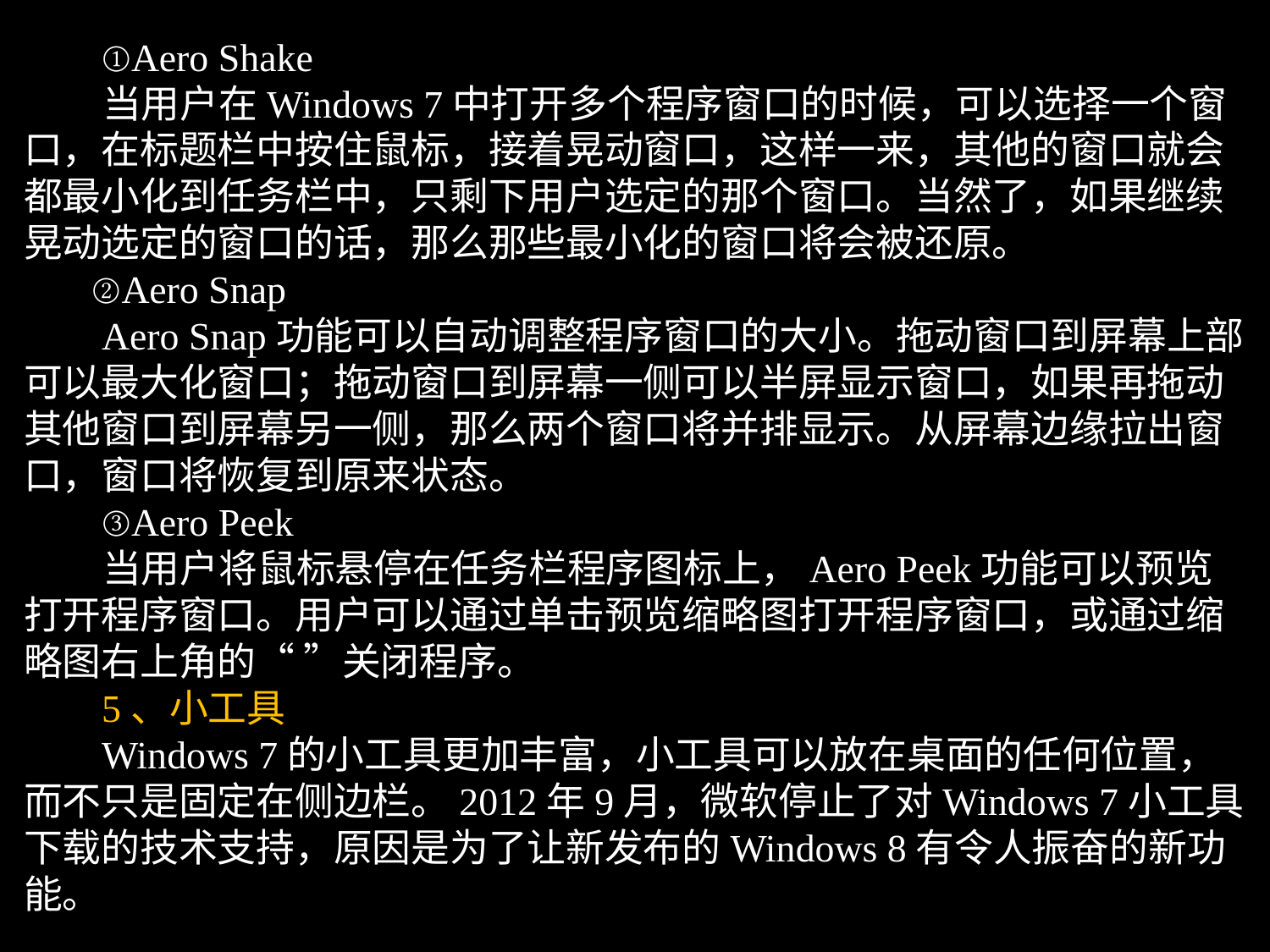

①Aero Shake
        当用户在Windows 7中打开多个程序窗口的时候，可以选择一个窗口，在标题栏中按住鼠标，接着晃动窗口，这样一来，其他的窗口就会都最小化到任务栏中，只剩下用户选定的那个窗口。当然了，如果继续晃动选定的窗口的话，那么那些最小化的窗口将会被还原。
       ②Aero Snap
        Aero Snap功能可以自动调整程序窗口的大小。拖动窗口到屏幕上部可以最大化窗口；拖动窗口到屏幕一侧可以半屏显示窗口，如果再拖动其他窗口到屏幕另一侧，那么两个窗口将并排显示。从屏幕边缘拉出窗口，窗口将恢复到原来状态。
        ③Aero Peek
        当用户将鼠标悬停在任务栏程序图标上，Aero Peek功能可以预览打开程序窗口。用户可以通过单击预览缩略图打开程序窗口，或通过缩略图右上角的“ ”关闭程序。
        5、小工具
        Windows 7的小工具更加丰富，小工具可以放在桌面的任何位置，而不只是固定在侧边栏。2012年9月，微软停止了对Windows 7小工具下载的技术支持，原因是为了让新发布的Windows 8有令人振奋的新功能。